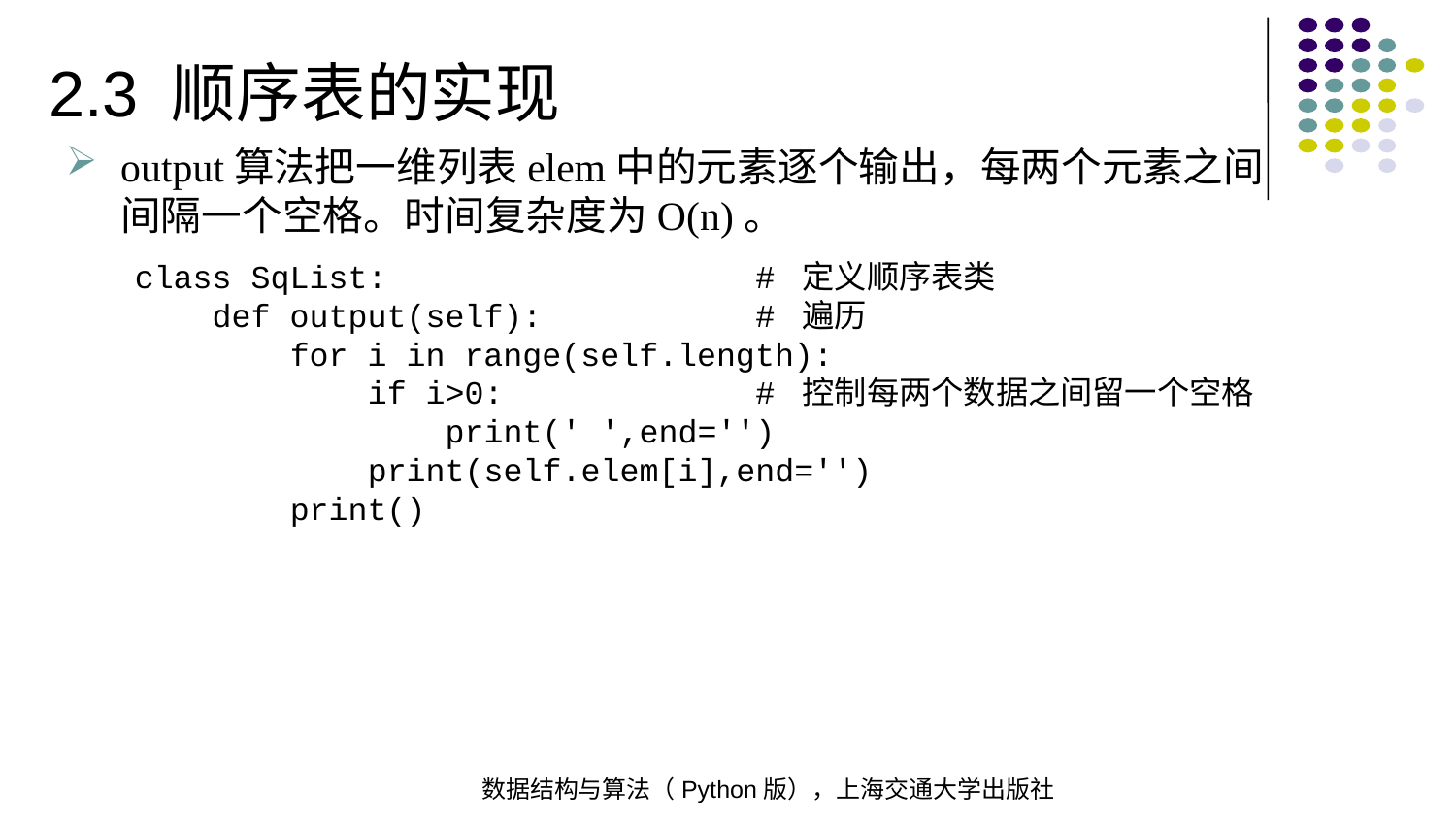

2.3 顺序表的实现
output算法把一维列表elem中的元素逐个输出，每两个元素之间间隔一个空格。时间复杂度为O(n)。
class SqList:                   # 定义顺序表类
    def output(self):           # 遍历
        for i in range(self.length):
            if i>0:             # 控制每两个数据之间留一个空格
                print(' ',end='')
            print(self.elem[i],end='')
        print()